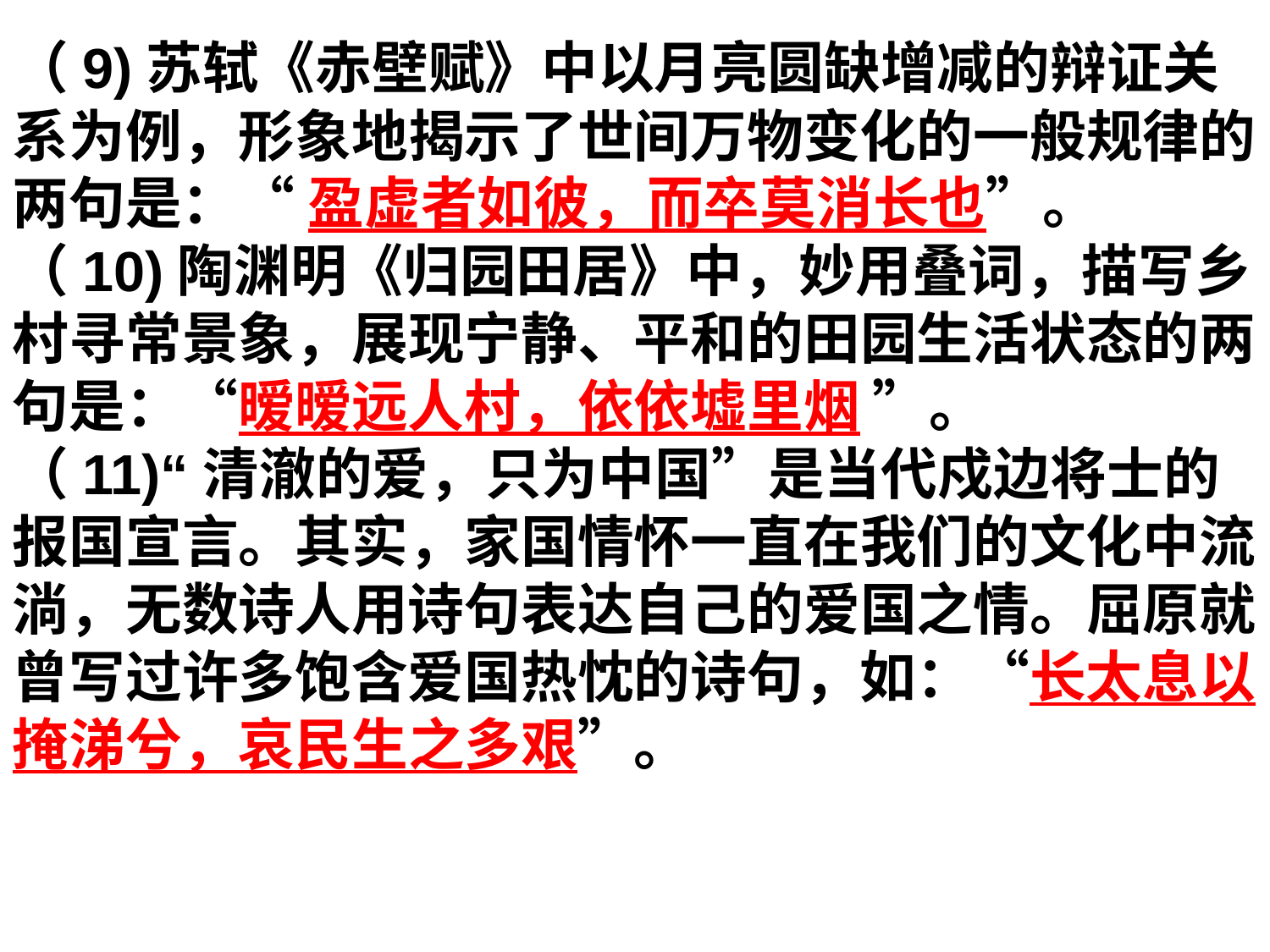

（9)苏轼《赤壁赋》中以月亮圆缺增减的辩证关系为例，形象地揭示了世间万物变化的一般规律的两句是：“ 盈虚者如彼，而卒莫消长也”。
（10)陶渊明《归园田居》中，妙用叠词，描写乡村寻常景象，展现宁静、平和的田园生活状态的两句是：“暧暧远人村，依依墟里烟 ”。
（11)“清澈的爱，只为中国”是当代戍边将士的报国宣言。其实，家国情怀一直在我们的文化中流淌，无数诗人用诗句表达自己的爱国之情。屈原就曾写过许多饱含爱国热忱的诗句，如：“长太息以掩涕兮，哀民生之多艰”。